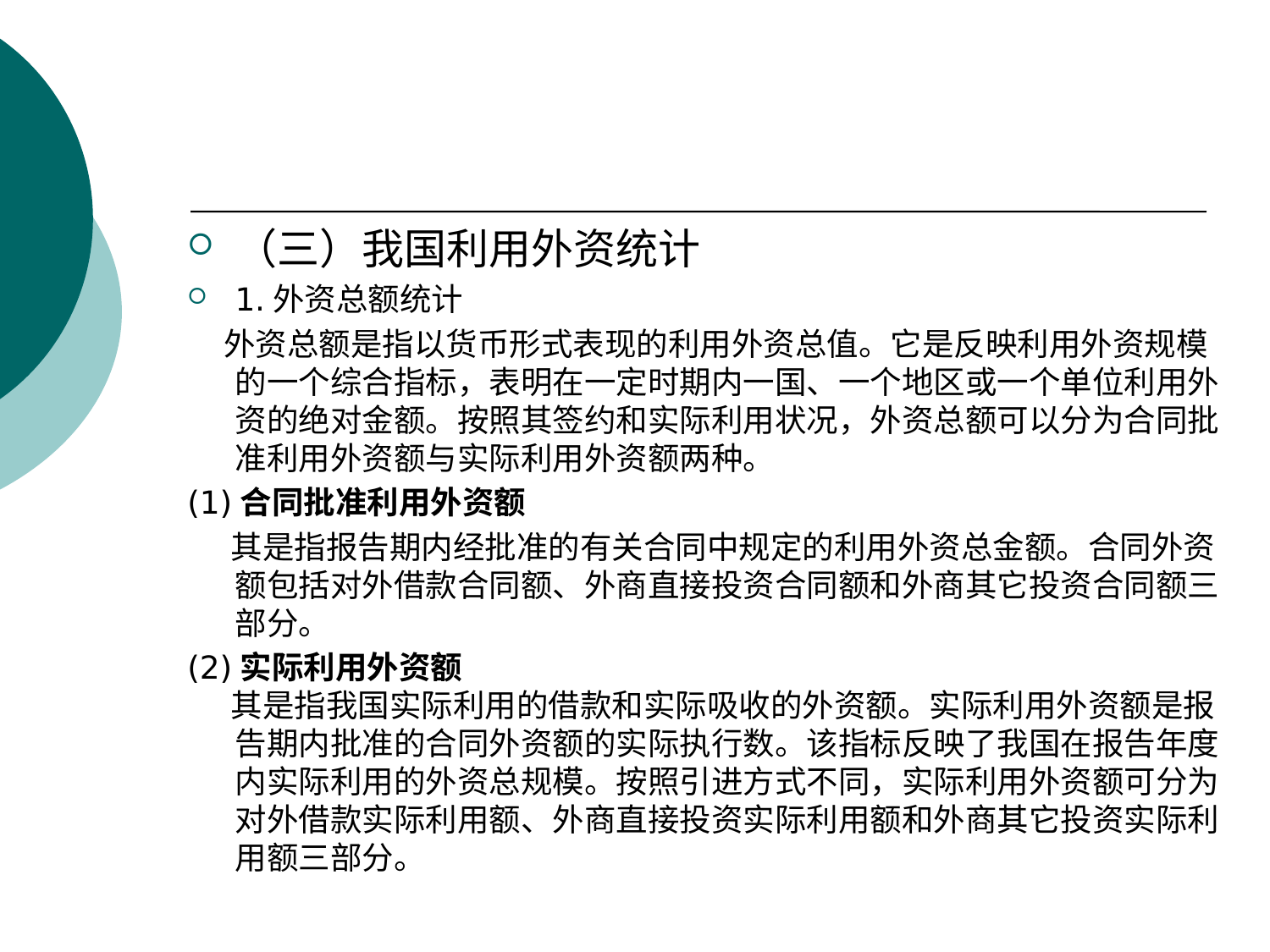

（三）我国利用外资统计
1.外资总额统计
    外资总额是指以货币形式表现的利用外资总值。它是反映利用外资规模的一个综合指标，表明在一定时期内一国、一个地区或一个单位利用外资的绝对金额。按照其签约和实际利用状况，外资总额可以分为合同批准利用外资额与实际利用外资额两种。
(1)合同批准利用外资额
     其是指报告期内经批准的有关合同中规定的利用外资总金额。合同外资额包括对外借款合同额、外商直接投资合同额和外商其它投资合同额三部分。
(2)实际利用外资额
     其是指我国实际利用的借款和实际吸收的外资额。实际利用外资额是报告期内批准的合同外资额的实际执行数。该指标反映了我国在报告年度内实际利用的外资总规模。按照引进方式不同，实际利用外资额可分为对外借款实际利用额、外商直接投资实际利用额和外商其它投资实际利用额三部分。